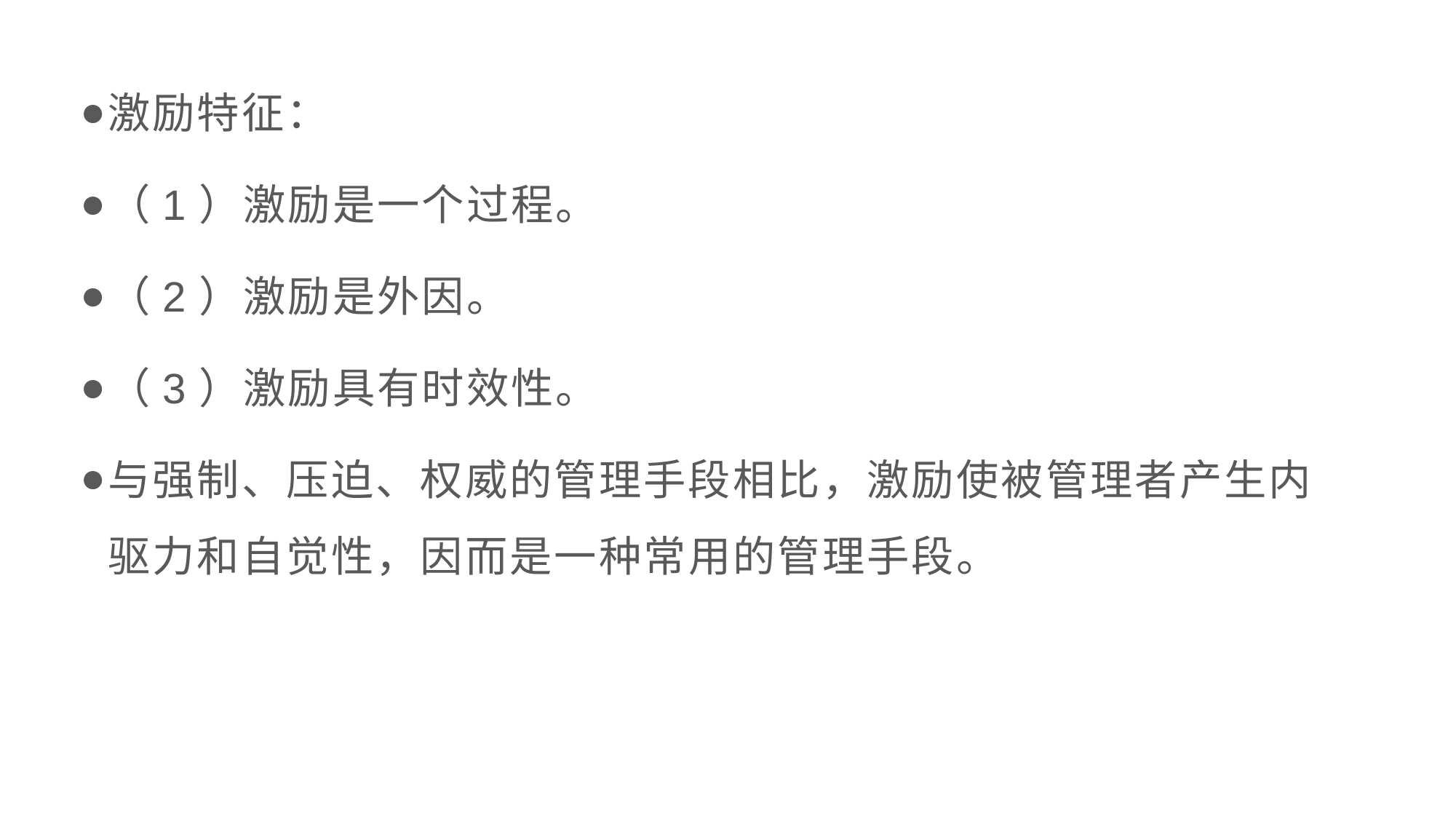

激励特征：
（1）激励是一个过程。
（2）激励是外因。
（3）激励具有时效性。
与强制、压迫、权威的管理手段相比，激励使被管理者产生内驱力和自觉性，因而是一种常用的管理手段。

30